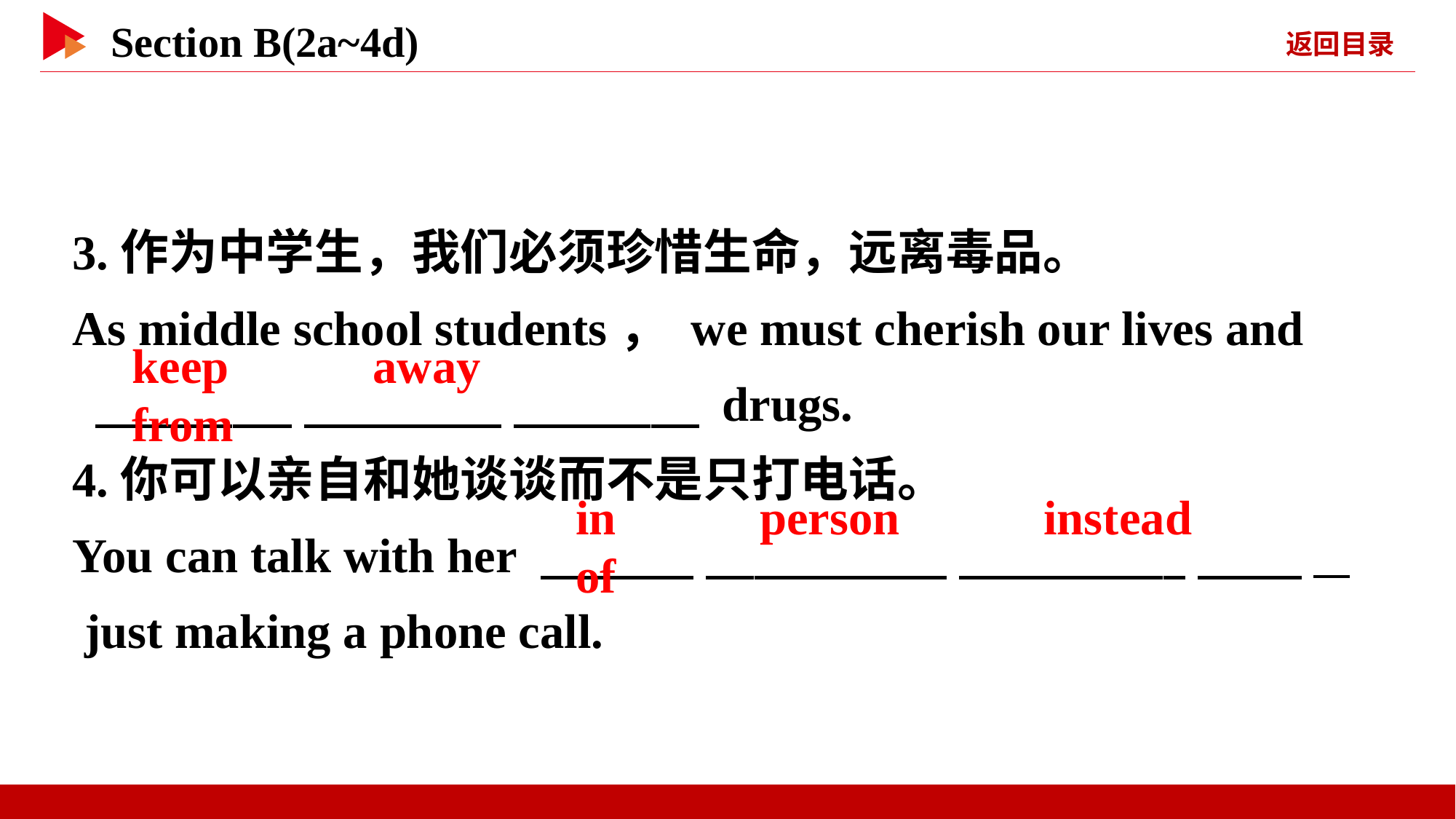

3.作为中学生，我们必须珍惜生命，远离毒品。
As middle school students， we must cherish our lives and
 　         　 　         　 　        　 drugs.
4.你可以亲自和她谈谈而不是只打电话。
You can talk with her 　     　 　             　 　                 　     _
 just making a phone call.
keep 　 　away 　 　from
in 　 　person 　 　instead   　of